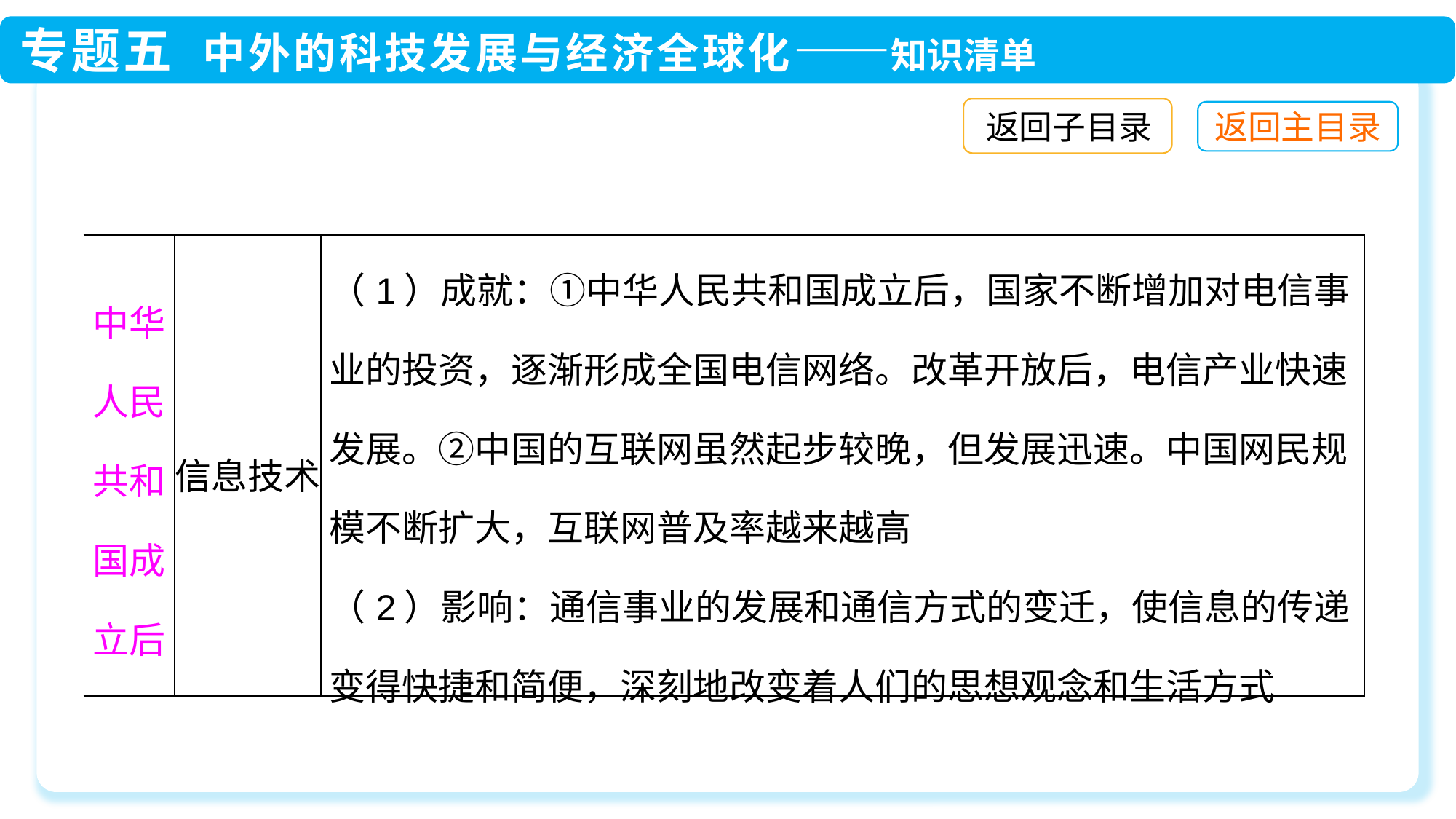

返回子目录
| 中华人民共和国成立后 | 信息技术 | （1）成就：①中华人民共和国成立后，国家不断增加对电信事业的投资，逐渐形成全国电信网络。改革开放后，电信产业快速发展。②中国的互联网虽然起步较晚，但发展迅速。中国网民规模不断扩大，互联网普及率越来越高 （2）影响：通信事业的发展和通信方式的变迁，使信息的传递变得快捷和简便，深刻地改变着人们的思想观念和生活方式 |
| --- | --- | --- |